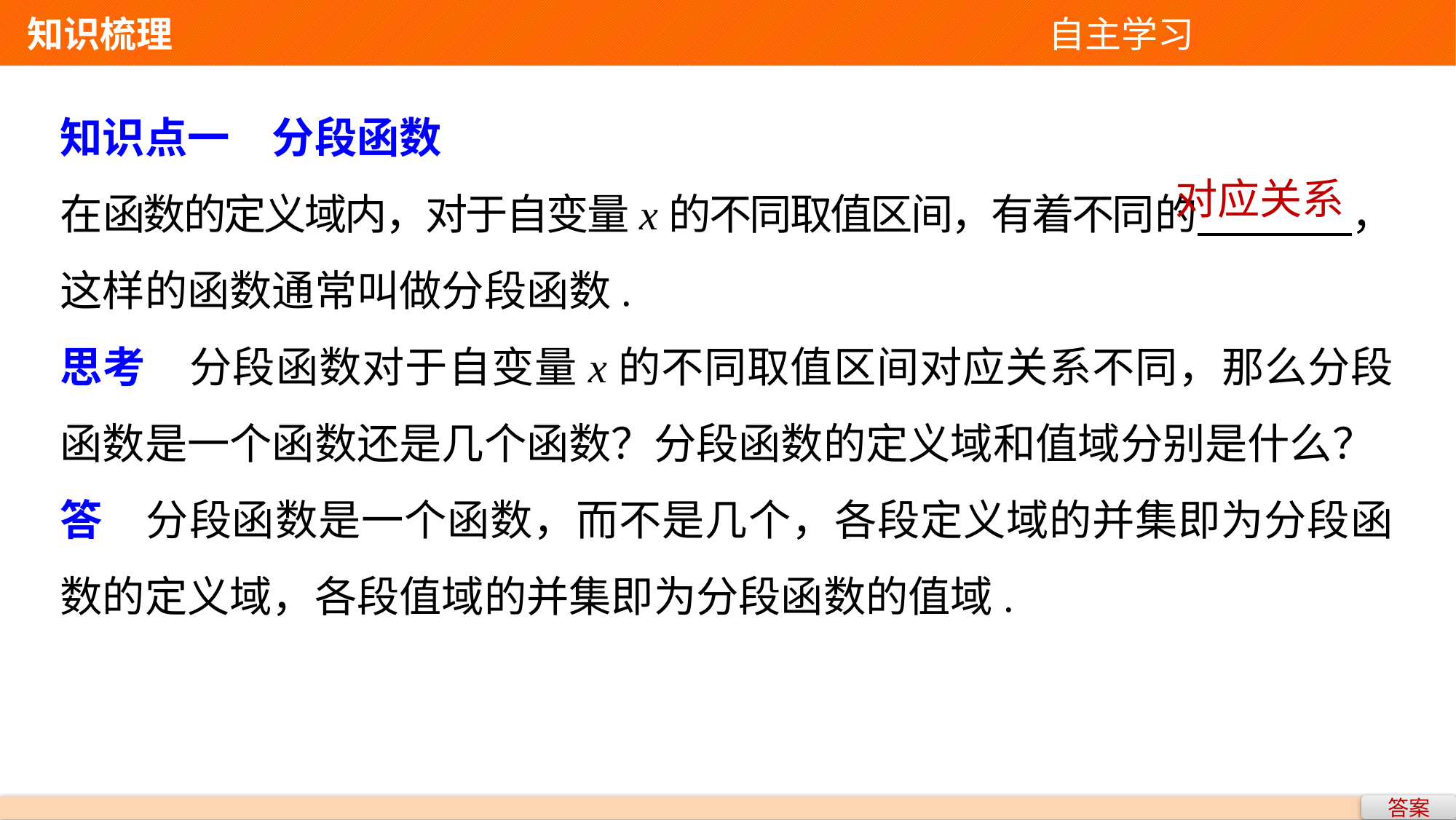

知识梳理                                                                                                           自主学习
知识点一　分段函数
在函数的定义域内，对于自变量x的不同取值区间，有着不同的                ，这样的函数通常叫做分段函数.
思考　分段函数对于自变量x的不同取值区间对应关系不同，那么分段函数是一个函数还是几个函数？分段函数的定义域和值域分别是什么？
答　分段函数是一个函数，而不是几个，各段定义域的并集即为分段函数的定义域，各段值域的并集即为分段函数的值域.
对应关系
答案